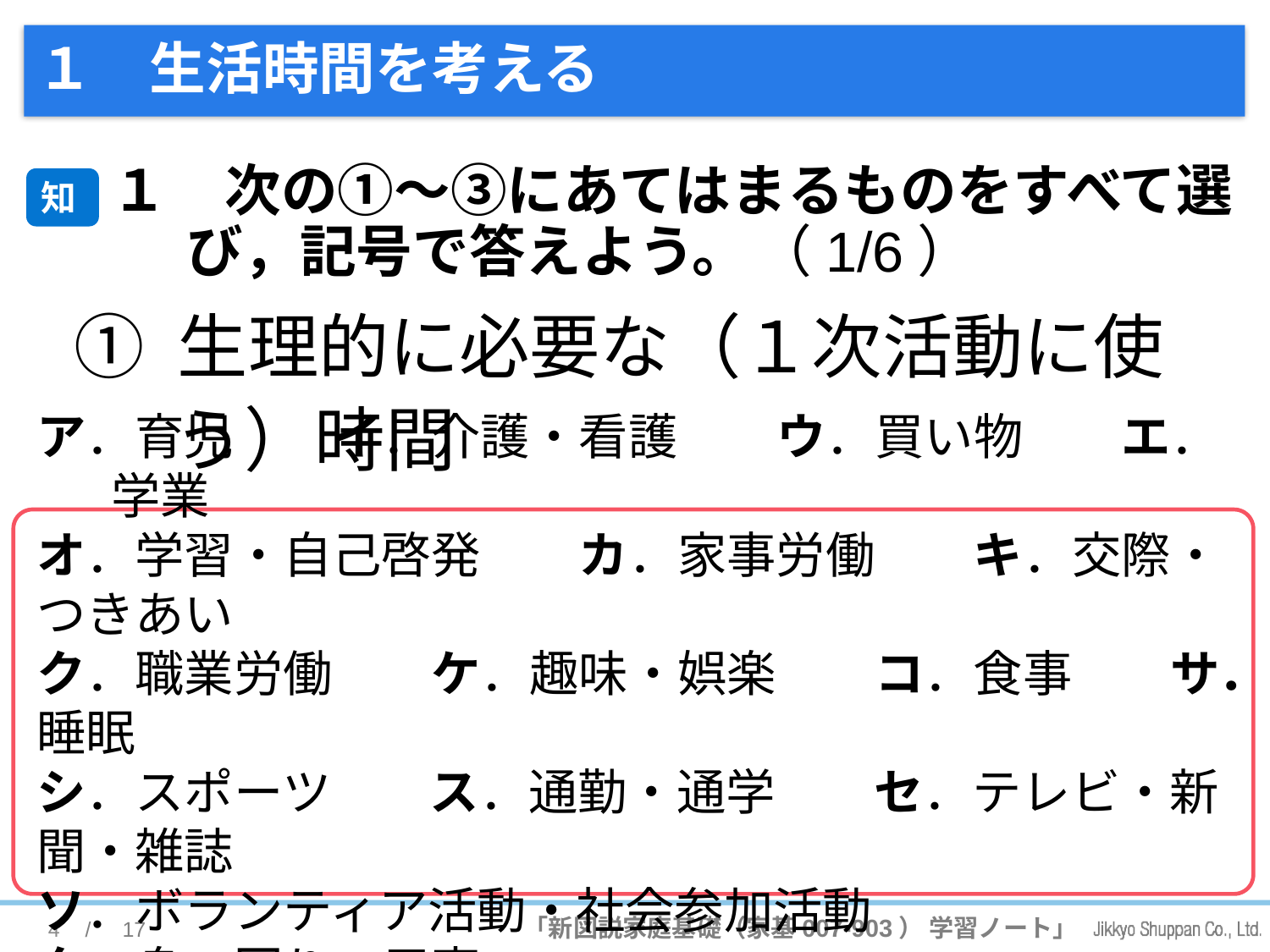

# １　生活時間を考える
１　次の①～③にあてはまるものをすべて選び，記号で答えよう。 （1/6）
知
① 生理的に必要な（１次活動に使う）時間
ア．育児　　イ．介護・看護　　ウ．買い物　　エ．学業
オ．学習・自己啓発　　カ．家事労働　　キ．交際・つきあい
ク．職業労働　　ケ．趣味・娯楽　　コ．食事　　サ．睡眠
シ．スポーツ　　ス．通勤・通学　　セ．テレビ・新聞・雑誌
ソ．ボランティア活動・社会参加活動
タ．身の回りの用事
4